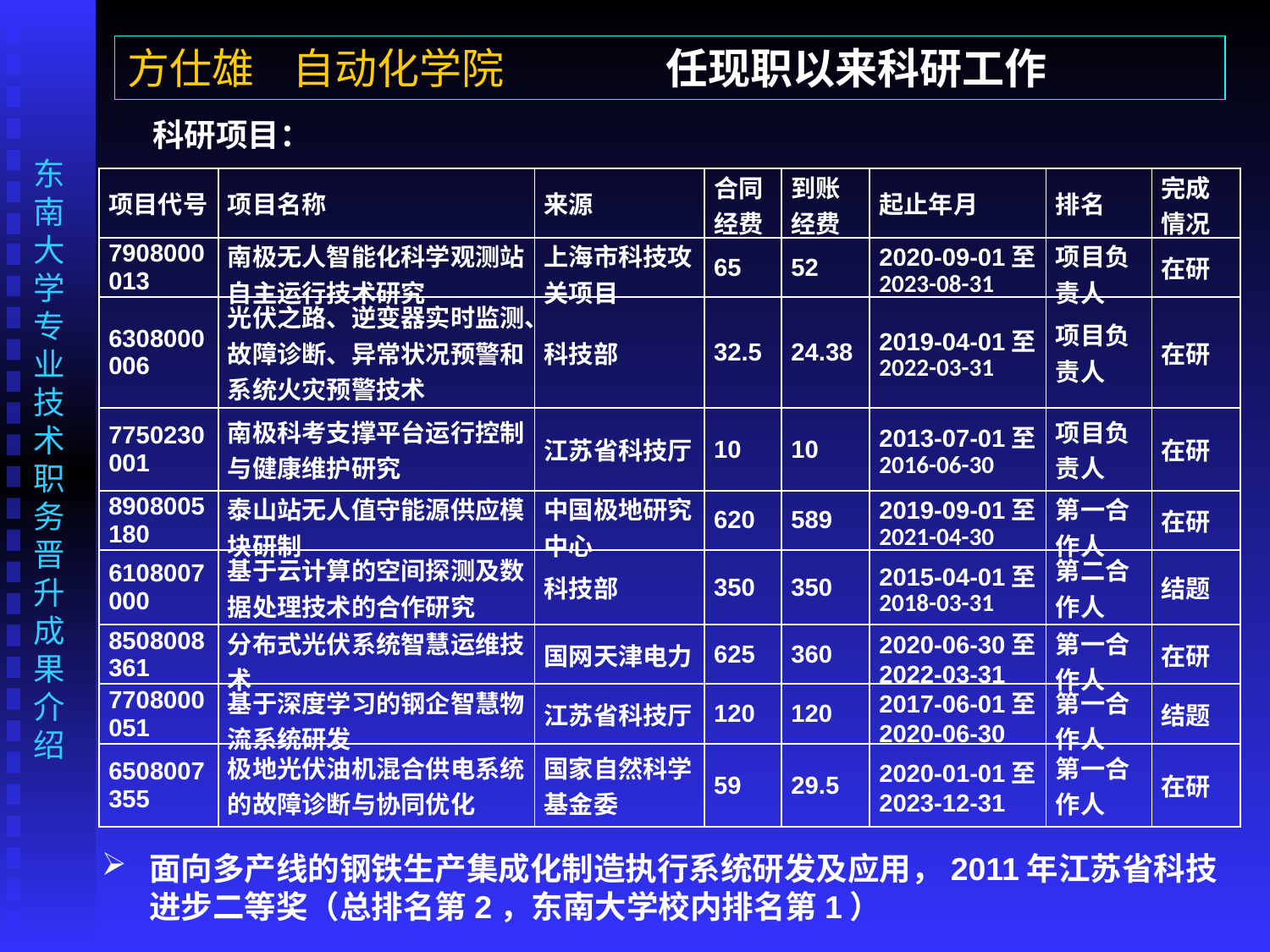

方仕雄    自动化学院                 任现职以来科研工作
科研项目：
| 项目代号 | 项目名称 | 来源 | 合同经费 | 到账经费 | 起止年月 | 排名 | 完成情况 |
| --- | --- | --- | --- | --- | --- | --- | --- |
| 7908000013 | 南极无人智能化科学观测站自主运行技术研究 | 上海市科技攻关项目 | 65 | 52 | 2020-09-01至2023-08-31 | 项目负责人 | 在研 |
| 6308000006 | 光伏之路、逆变器实时监测、故障诊断、异常状况预警和系统火灾预警技术 | 科技部 | 32.5 | 24.38 | 2019-04-01至2022-03-31 | 项目负责人 | 在研 |
| 7750230001 | 南极科考支撑平台运行控制与健康维护研究 | 江苏省科技厅 | 10 | 10 | 2013-07-01至 2016-06-30 | 项目负责人 | 在研 |
| 8908005180 | 泰山站无人值守能源供应模块研制 | 中国极地研究中心 | 620 | 589 | 2019-09-01至 2021-04-30 | 第一合作人 | 在研 |
| 6108007000 | 基于云计算的空间探测及数据处理技术的合作研究 | 科技部 | 350 | 350 | 2015-04-01至 2018-03-31 | 第二合作人 | 结题 |
| 8508008361 | 分布式光伏系统智慧运维技术 | 国网天津电力 | 625 | 360 | 2020-06-30至 2022-03-31 | 第一合作人 | 在研 |
| 7708000051 | 基于深度学习的钢企智慧物流系统研发 | 江苏省科技厅 | 120 | 120 | 2017-06-01至 2020-06-30 | 第一合作人 | 结题 |
| 6508007355 | 极地光伏油机混合供电系统的故障诊断与协同优化 | 国家自然科学基金委 | 59 | 29.5 | 2020-01-01至 2023-12-31 | 第一合作人 | 在研 |
面向多产线的钢铁生产集成化制造执行系统研发及应用，2011年江苏省科技进步二等奖（总排名第2，东南大学校内排名第1）